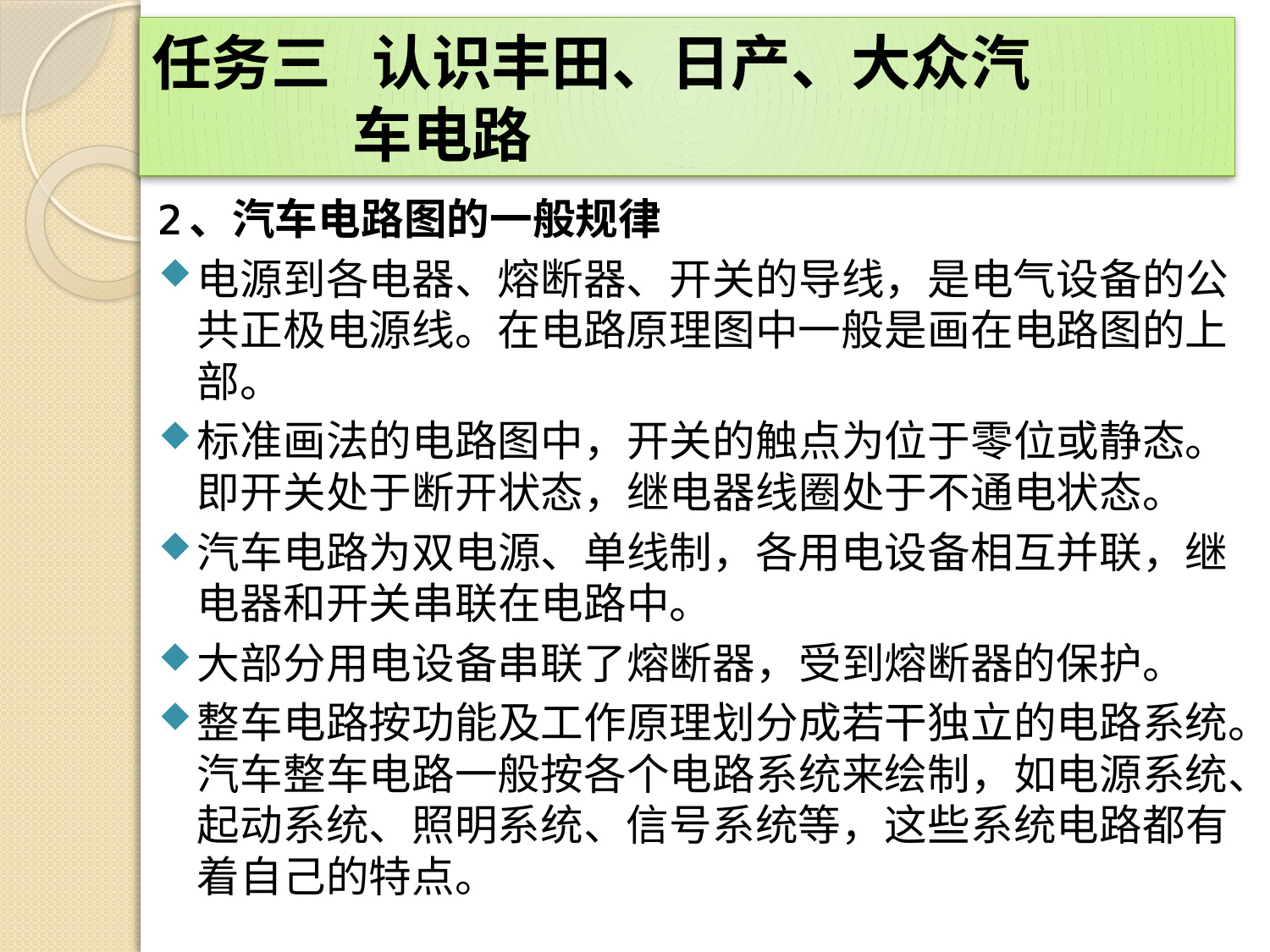

# 任务三   认识丰田、日产、大众汽
              车电路
2、汽车电路图的一般规律
电源到各电器、熔断器、开关的导线，是电气设备的公共正极电源线。在电路原理图中一般是画在电路图的上部。
标准画法的电路图中，开关的触点为位于零位或静态。即开关处于断开状态，继电器线圈处于不通电状态。
汽车电路为双电源、单线制，各用电设备相互并联，继电器和开关串联在电路中。
大部分用电设备串联了熔断器，受到熔断器的保护。
整车电路按功能及工作原理划分成若干独立的电路系统。汽车整车电路一般按各个电路系统来绘制，如电源系统、起动系统、照明系统、信号系统等，这些系统电路都有着自己的特点。